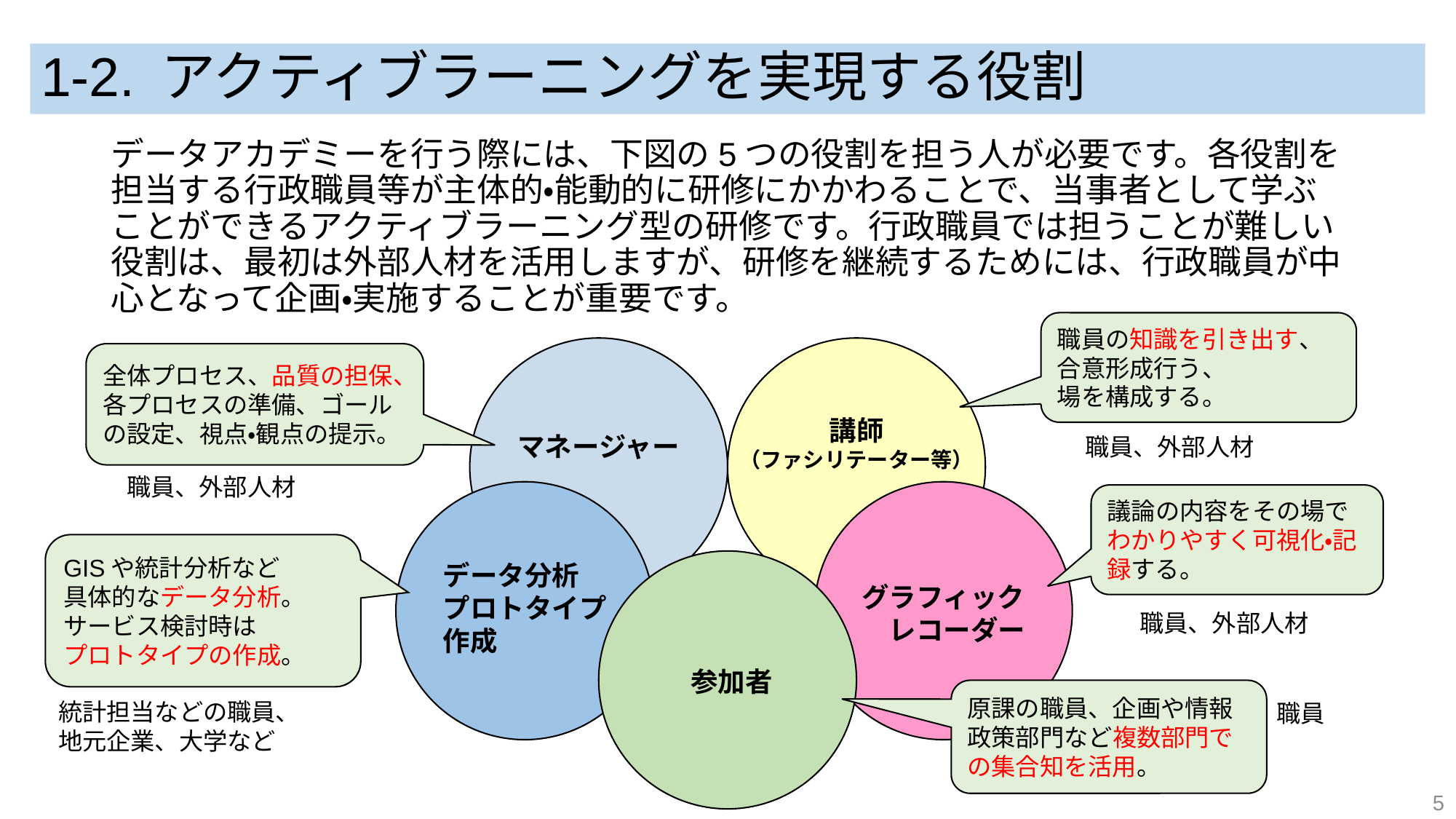

# 1-2. アクティブラーニングを実現する役割
データアカデミーを行う際には、下図の5つの役割を担う人が必要です。各役割を担当する行政職員等が主体的・能動的に研修にかかわることで、当事者として学ぶことができるアクティブラーニング型の研修です。行政職員では担うことが難しい役割は、最初は外部人材を活用しますが、研修を継続するためには、行政職員が中心となって企画・実施することが重要です。
職員の知識を引き出す、合意形成行う、
場を構成する。

マネージャー

講師
（ファシリテーター等）
全体プロセス、品質の担保、各プロセスの準備、ゴールの設定、視点・観点の提示。
職員、外部人材
職員、外部人材

データ分析
プロトタイプ
作成

グラフィック
　レコーダー
議論の内容をその場で
わかりやすく可視化・記録する。
GISや統計分析など
具体的なデータ分析。
サービス検討時は
プロトタイプの作成。

参加者
職員、外部人材
原課の職員、企画や情報政策部門など複数部門での集合知を活用。
統計担当などの職員、
地元企業、大学など
職員
5